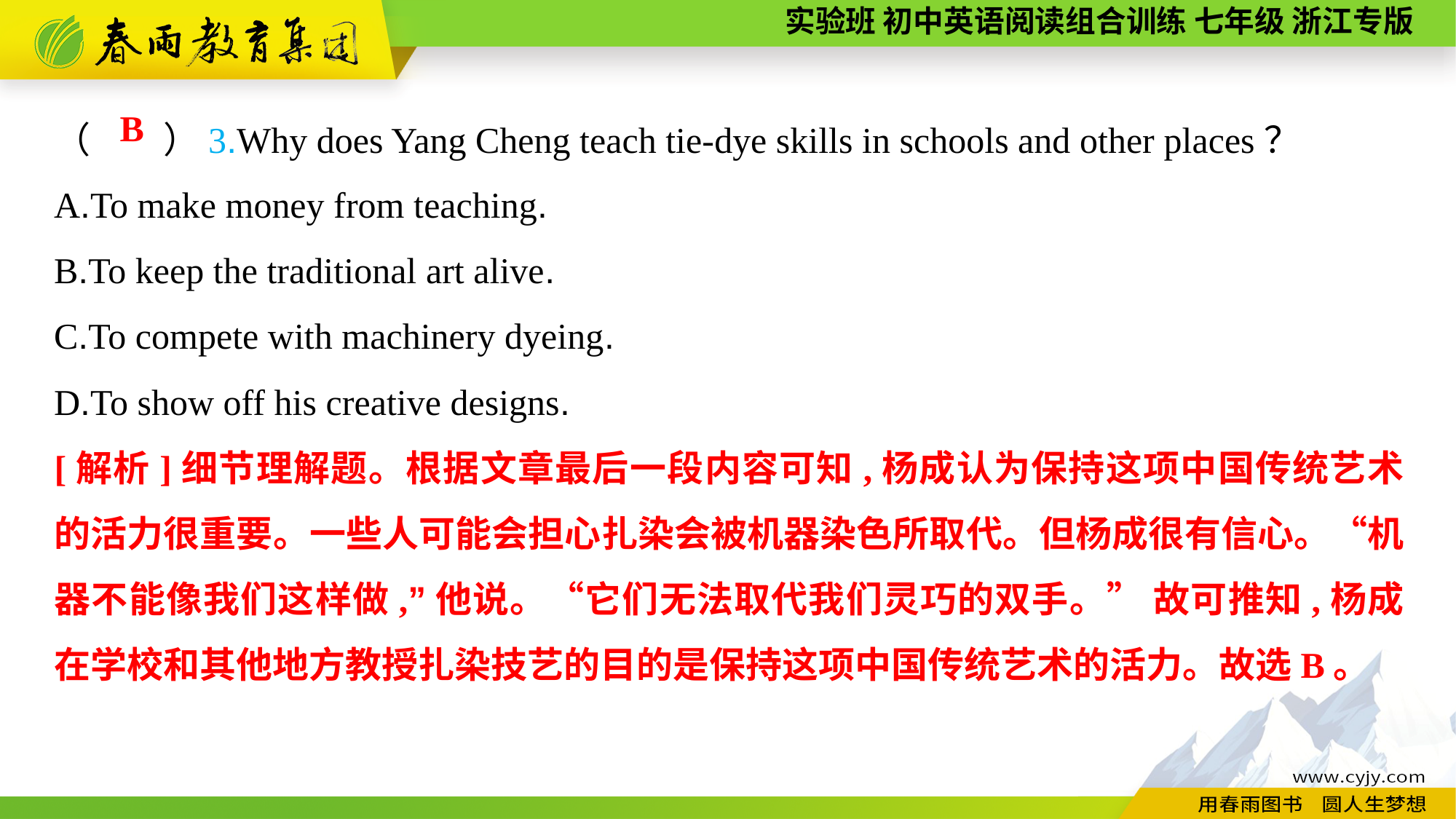

（　　）3.Why does Yang Cheng teach tie-dye skills in schools and other places？
A.To make money from teaching.
B.To keep the traditional art alive.
C.To compete with machinery dyeing.
D.To show off his creative designs.
B
[解析]细节理解题。根据文章最后一段内容可知,杨成认为保持这项中国传统艺术的活力很重要。一些人可能会担心扎染会被机器染色所取代。但杨成很有信心。“机器不能像我们这样做,”他说。“它们无法取代我们灵巧的双手。” 故可推知,杨成在学校和其他地方教授扎染技艺的目的是保持这项中国传统艺术的活力。故选B。